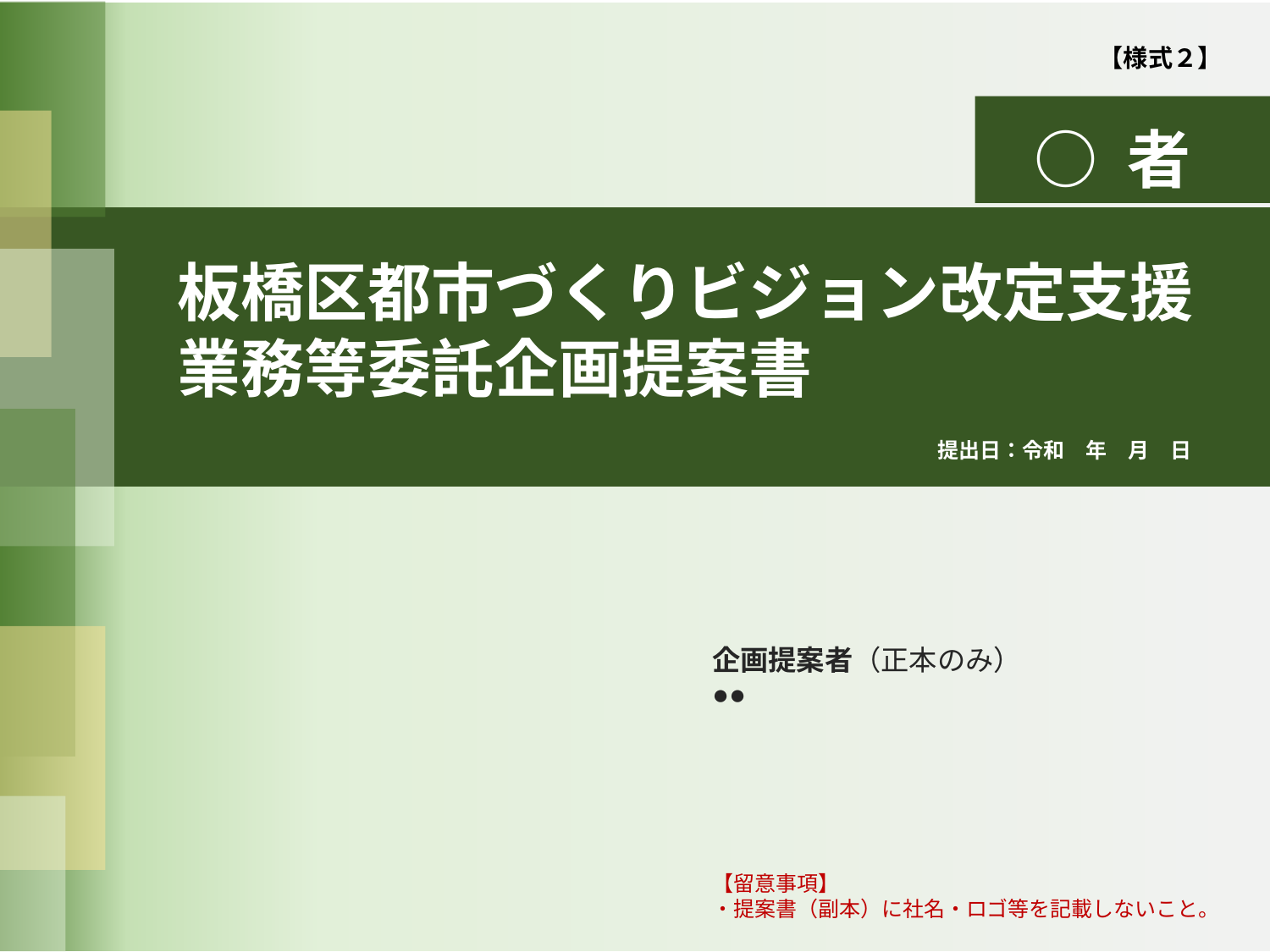

【様式２】

 ○ 者
板橋区都市づくりビジョン改定支援業務等委託企画提案書
提出日：令和　年　月　日
企画提案者（正本のみ）
●●
【留意事項】
・提案書（副本）に社名・ロゴ等を記載しないこと。